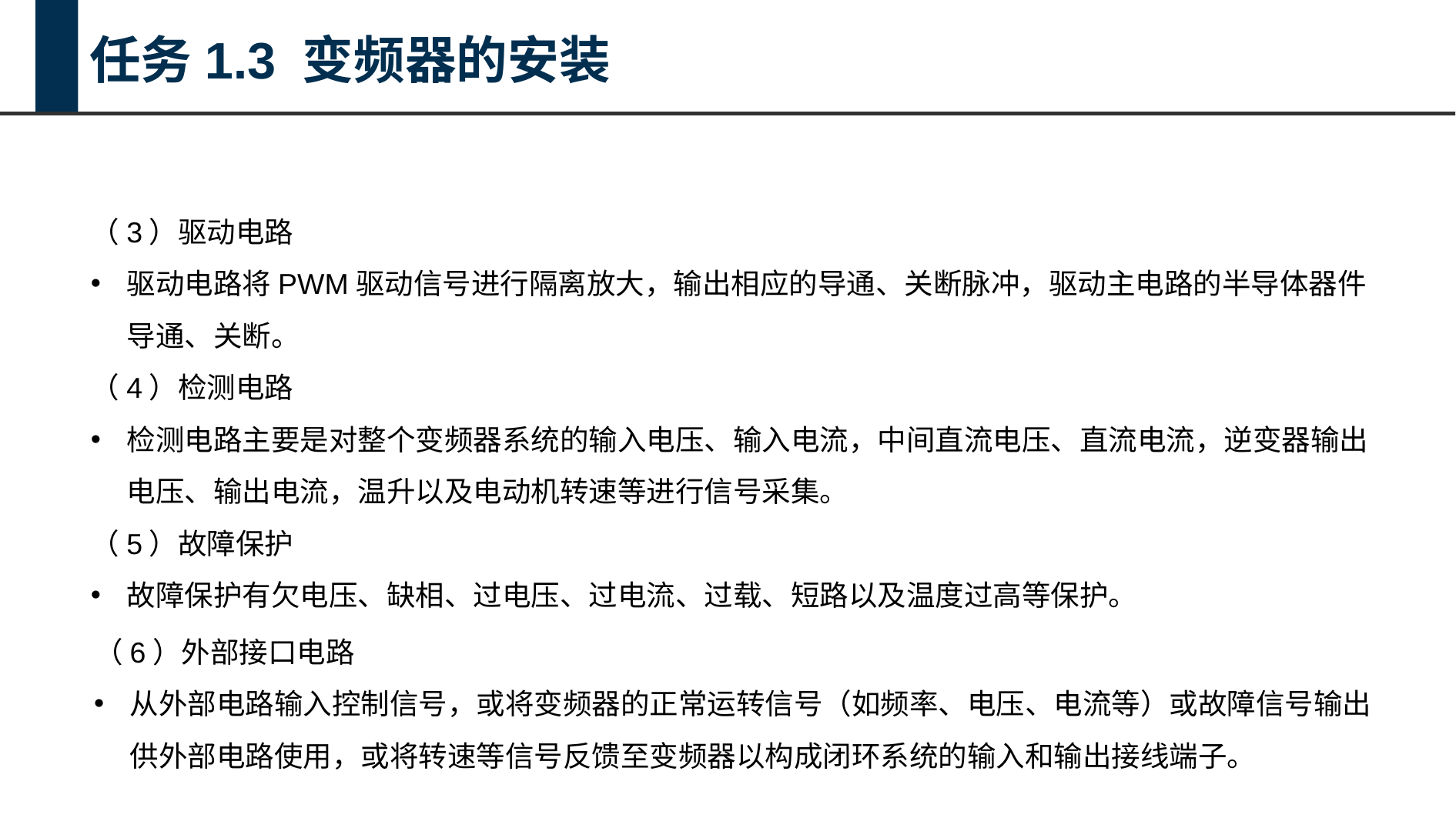

任务1.3 变频器的安装
（3）驱动电路
驱动电路将PWM驱动信号进行隔离放大，输出相应的导通、关断脉冲，驱动主电路的半导体器件导通、关断。
（4）检测电路
检测电路主要是对整个变频器系统的输入电压、输入电流，中间直流电压、直流电流，逆变器输出电压、输出电流，温升以及电动机转速等进行信号采集。
（5）故障保护
故障保护有欠电压、缺相、过电压、过电流、过载、短路以及温度过高等保护。
（6）外部接口电路
从外部电路输入控制信号，或将变频器的正常运转信号（如频率、电压、电流等）或故障信号输出供外部电路使用，或将转速等信号反馈至变频器以构成闭环系统的输入和输出接线端子。